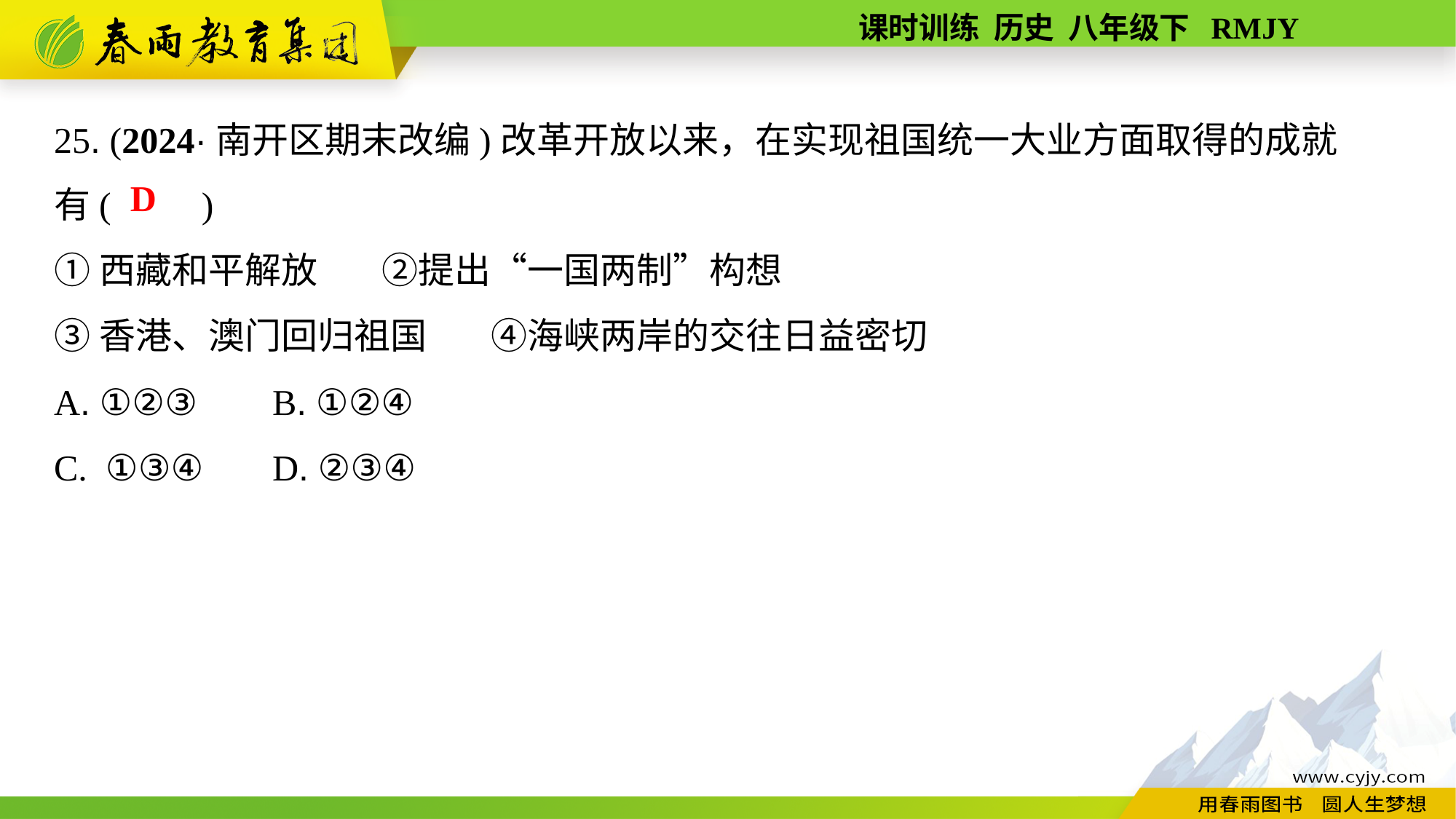

25. (2024·南开区期末改编)改革开放以来，在实现祖国统一大业方面取得的成就
有(　　)
①西藏和平解放　	②提出“一国两制”构想
③香港、澳门回归祖国　	④海峡两岸的交往日益密切
A. ①②③	B. ①②④
C.  ①③④	D. ②③④
D